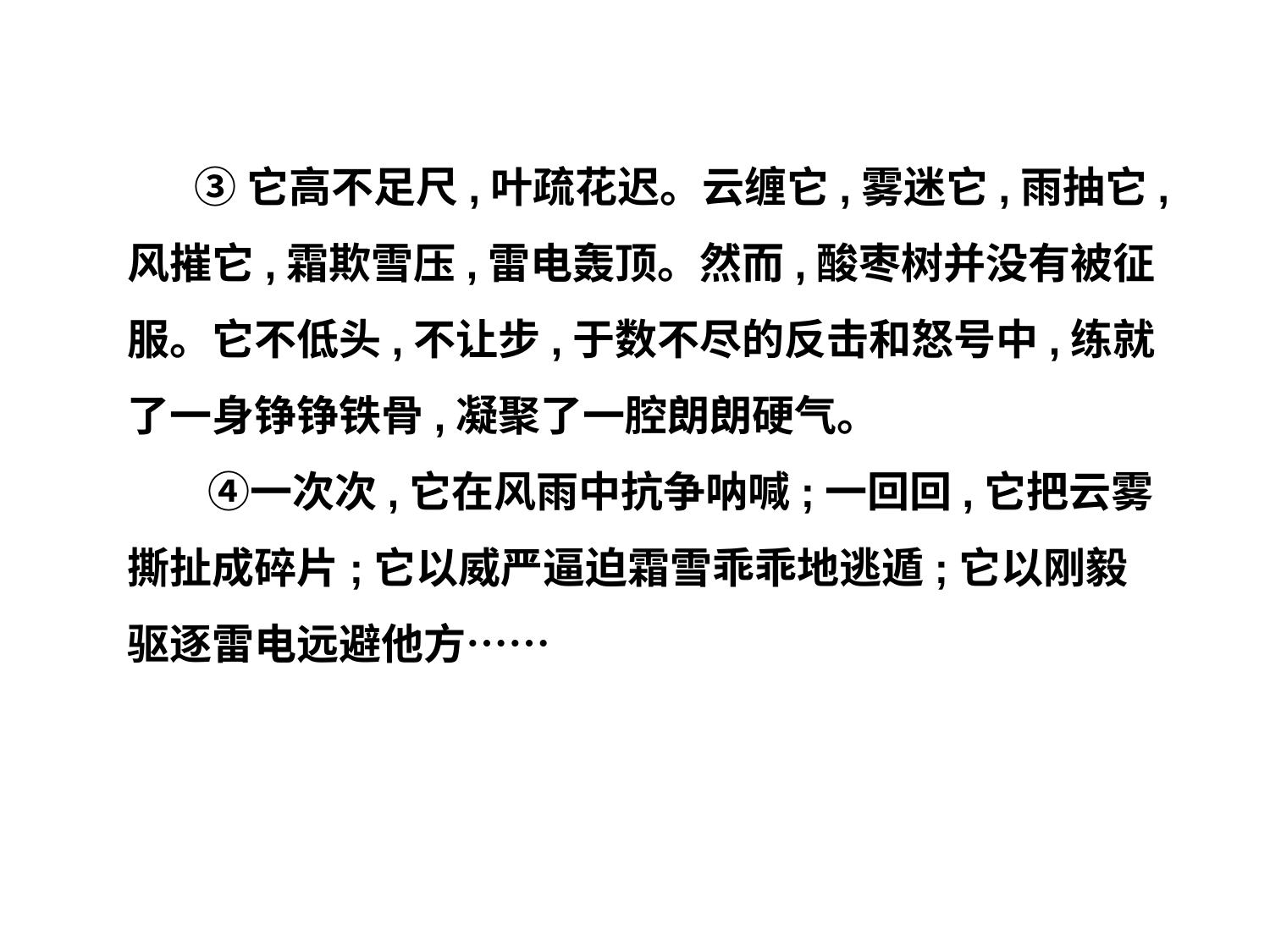

③它高不足尺,叶疏花迟。云缠它,雾迷它,雨抽它,风摧它,霜欺雪压,雷电轰顶。然而,酸枣树并没有被征服。它不低头,不让步,于数不尽的反击和怒号中,练就了一身铮铮铁骨,凝聚了一腔朗朗硬气。
　    ④一次次,它在风雨中抗争呐喊;一回回,它把云雾撕扯成碎片;它以威严逼迫霜雪乖乖地逃遁;它以刚毅驱逐雷电远避他方……